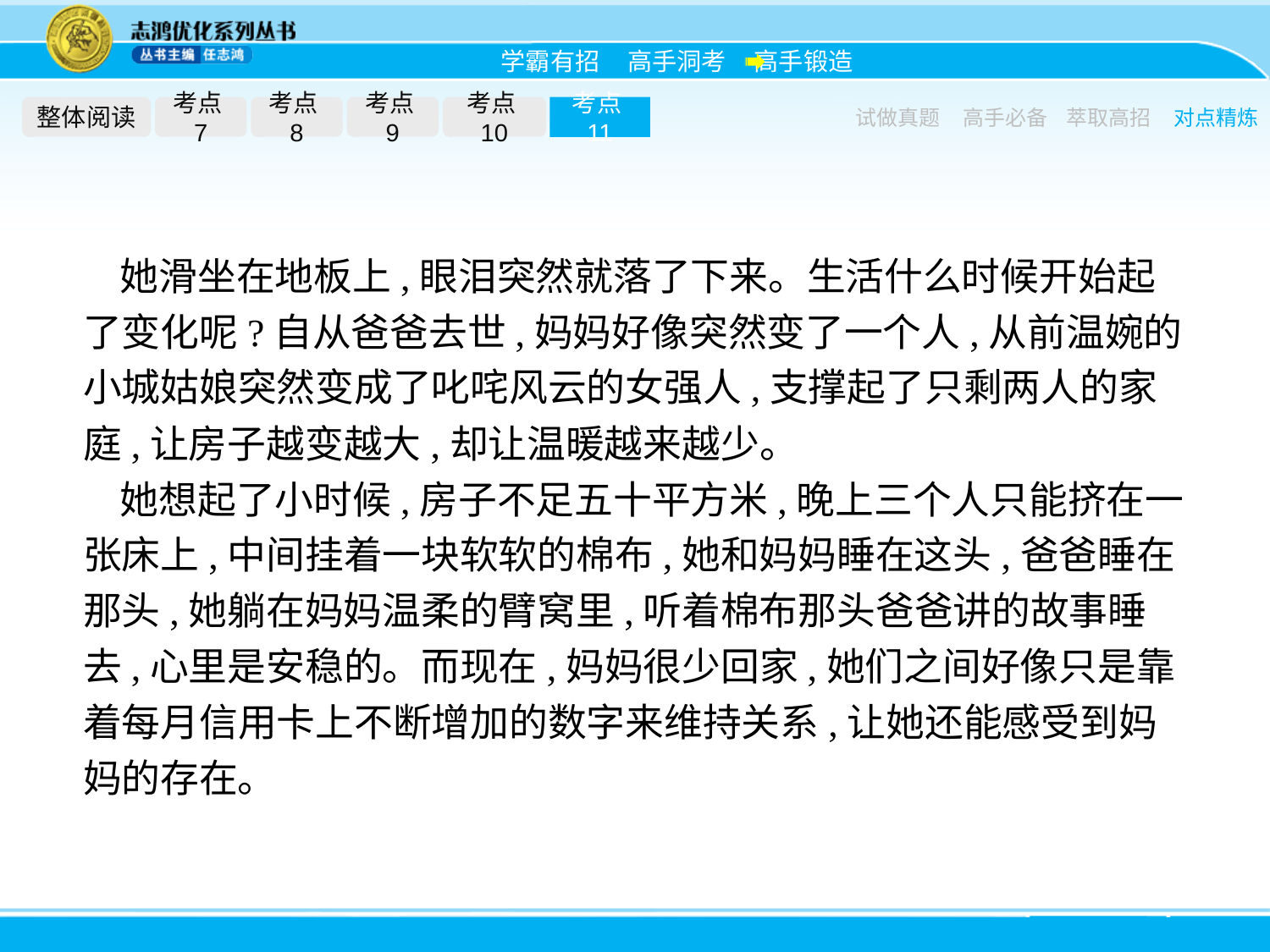

整体阅读
考点7
考点8
考点9
考点10
考点11
试做真题
高手必备
萃取高招
对点精炼
她滑坐在地板上,眼泪突然就落了下来。生活什么时候开始起了变化呢?自从爸爸去世,妈妈好像突然变了一个人,从前温婉的小城姑娘突然变成了叱咤风云的女强人,支撑起了只剩两人的家庭,让房子越变越大,却让温暖越来越少。
她想起了小时候,房子不足五十平方米,晚上三个人只能挤在一张床上,中间挂着一块软软的棉布,她和妈妈睡在这头,爸爸睡在那头,她躺在妈妈温柔的臂窝里,听着棉布那头爸爸讲的故事睡去,心里是安稳的。而现在,妈妈很少回家,她们之间好像只是靠着每月信用卡上不断增加的数字来维持关系,让她还能感受到妈妈的存在。